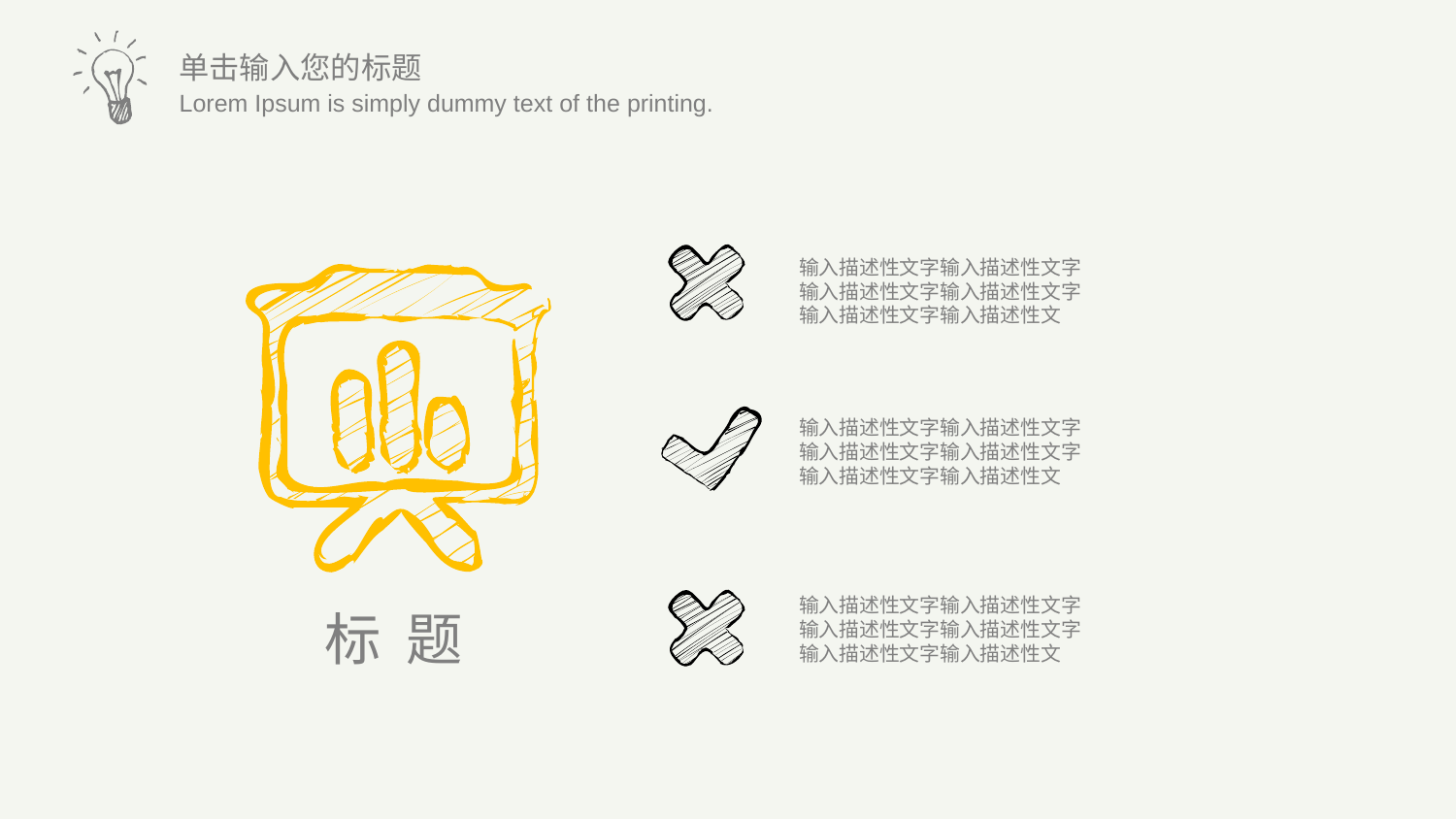

输入描述性文字输入描述性文字
输入描述性文字输入描述性文字
输入描述性文字输入描述性文

输入描述性文字输入描述性文字
输入描述性文字输入描述性文字
输入描述性文字输入描述性文
标  题
输入描述性文字输入描述性文字
输入描述性文字输入描述性文字
输入描述性文字输入描述性文